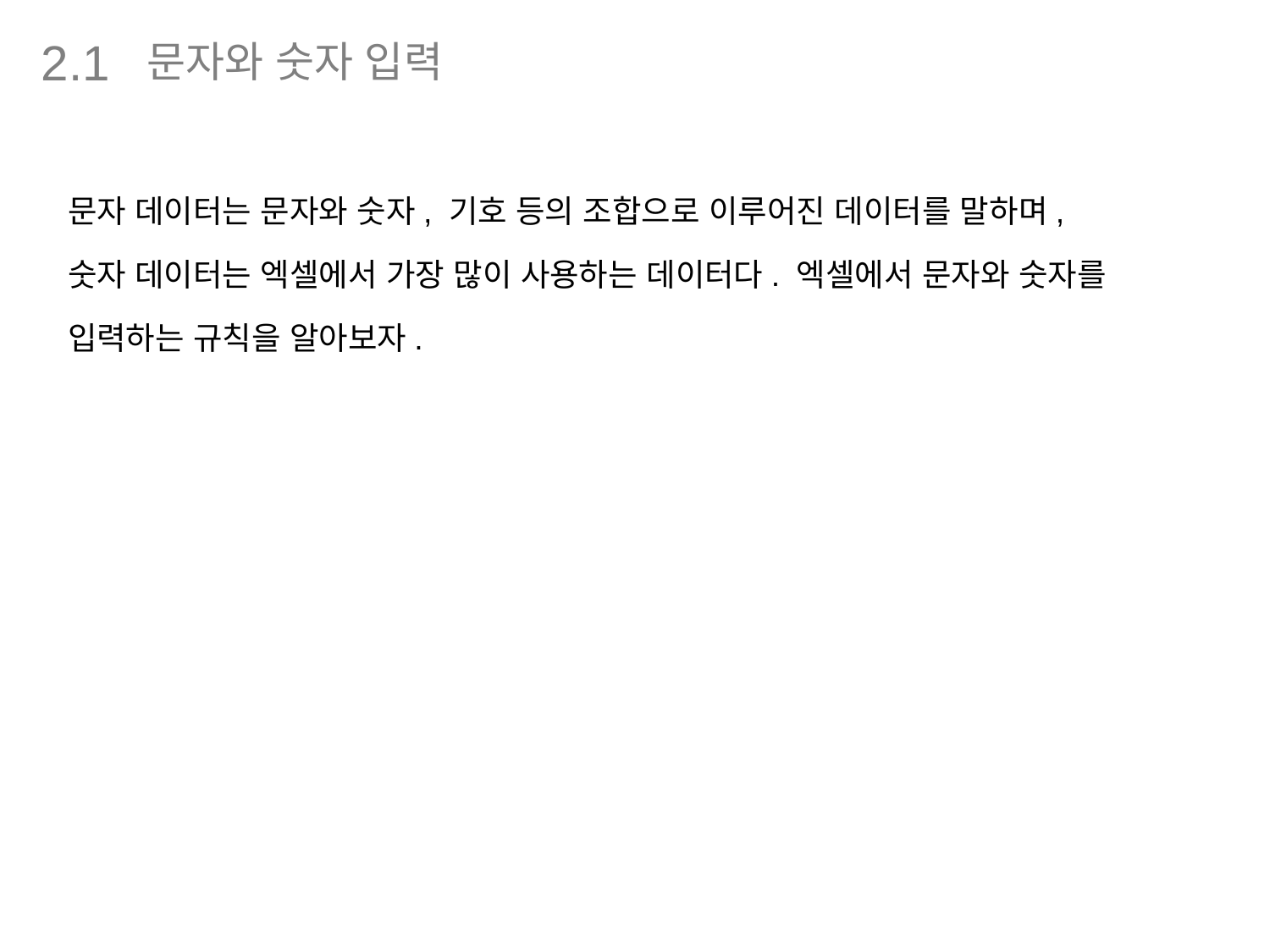

문자와 숫자 입력
2.1
문자 데이터는 문자와 숫자, 기호 등의 조합으로 이루어진 데이터를 말하며,
숫자 데이터는 엑셀에서 가장 많이 사용하는 데이터다. 엑셀에서 문자와 숫자를
입력하는 규칙을 알아보자.